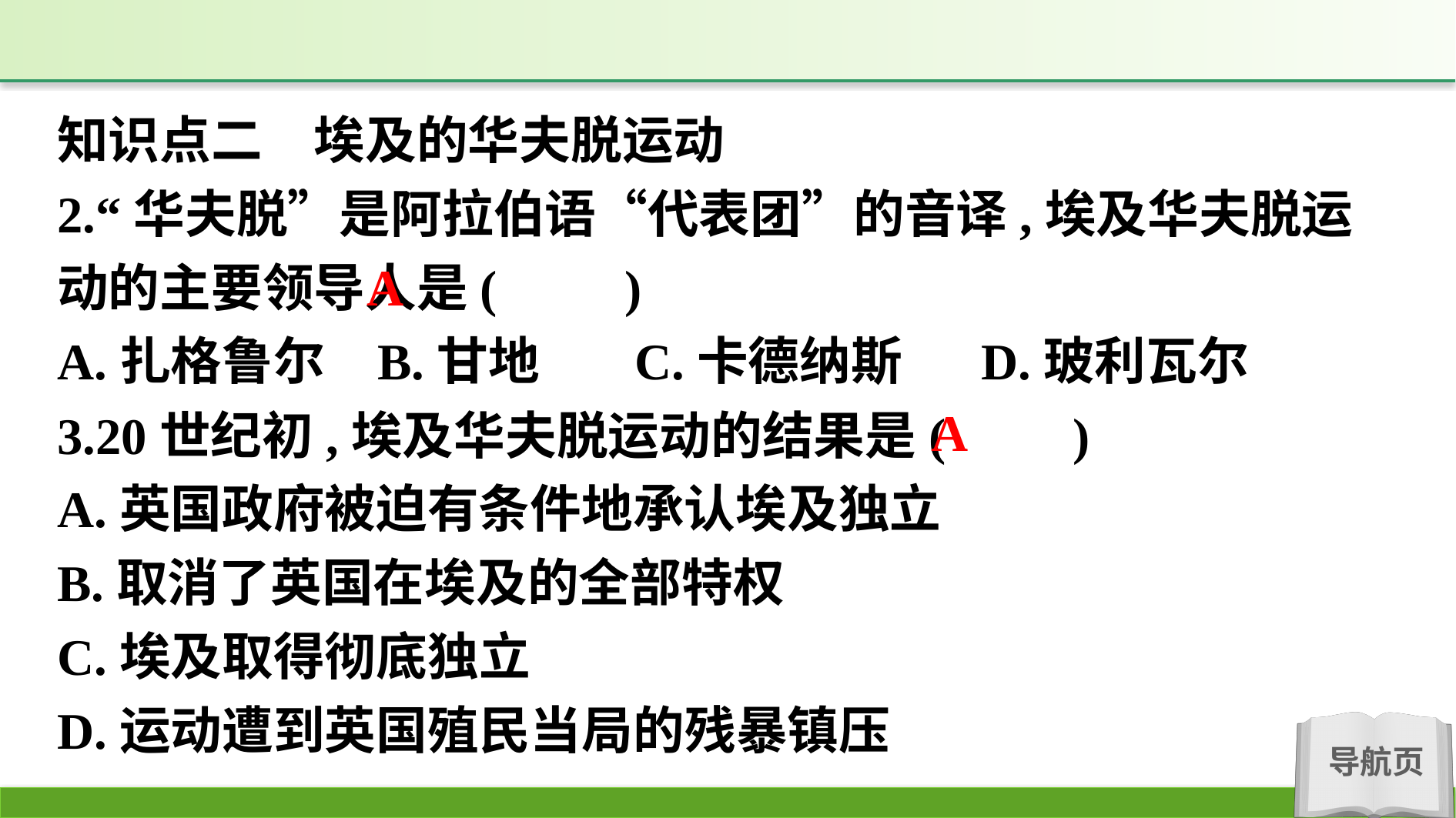

知识点二　埃及的华夫脱运动
2.“华夫脱”是阿拉伯语“代表团”的音译,埃及华夫脱运动的主要领导人是(　　)
A.扎格鲁尔　	B.甘地　	C.卡德纳斯　	D.玻利瓦尔
3.20世纪初,埃及华夫脱运动的结果是(　　)
A.英国政府被迫有条件地承认埃及独立
B.取消了英国在埃及的全部特权
C.埃及取得彻底独立
D.运动遭到英国殖民当局的残暴镇压
A
A